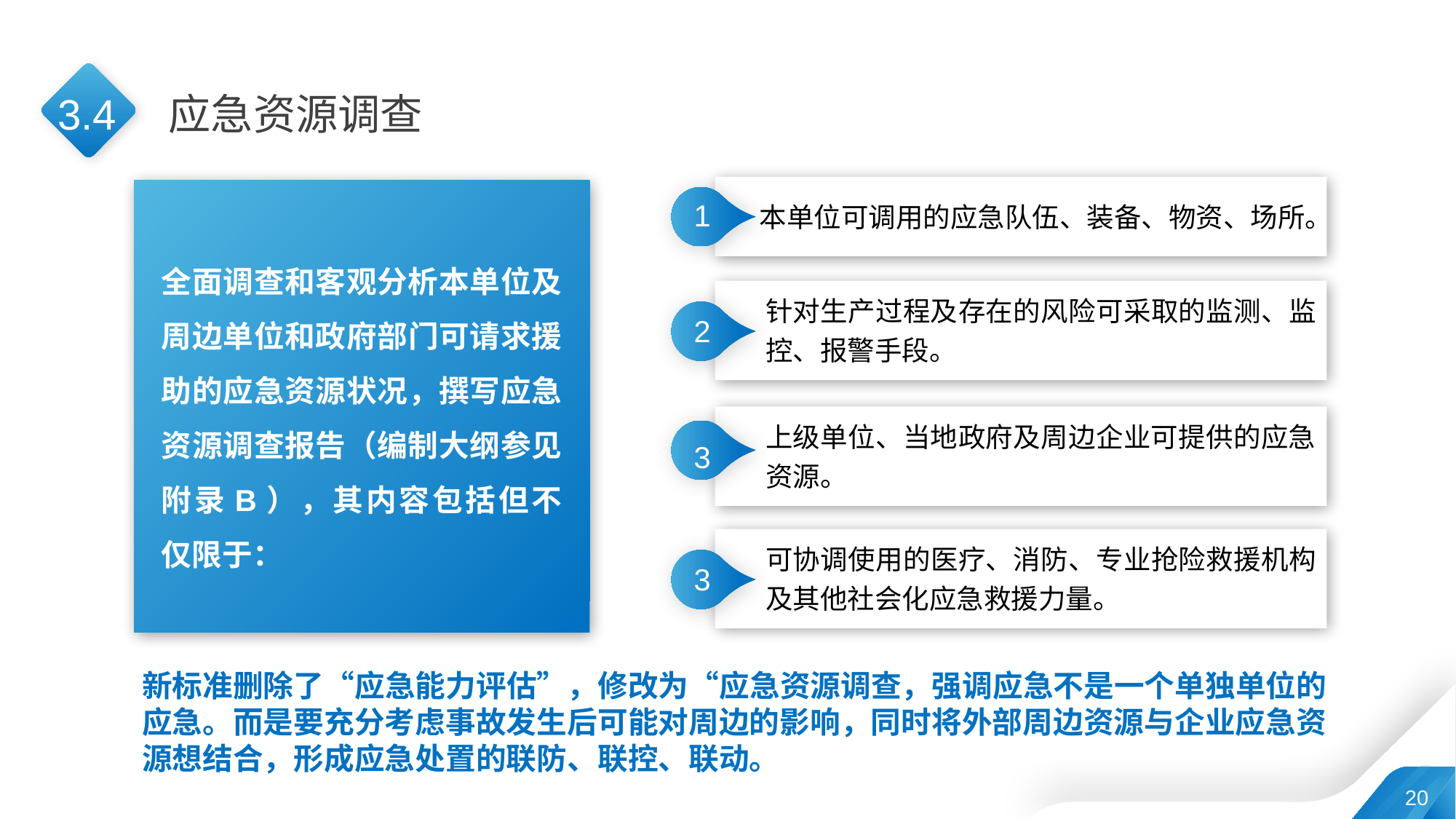

3.4
应急资源调查

1
本单位可调用的应急队伍、装备、物资、场所。
全面调查和客观分析本单位及周边单位和政府部门可请求援助的应急资源状况，撰写应急资源调查报告（编制大纲参见附录B），其内容包括但不仅限于：

针对生产过程及存在的风险可采取的监测、监控、报警手段。

2

上级单位、当地政府及周边企业可提供的应急资源。

3

可协调使用的医疗、消防、专业抢险救援机构及其他社会化应急救援力量。

3
新标准删除了“应急能力评估”，修改为“应急资源调查，强调应急不是一个单独单位的应急。而是要充分考虑事故发生后可能对周边的影响，同时将外部周边资源与企业应急资源想结合，形成应急处置的联防、联控、联动。